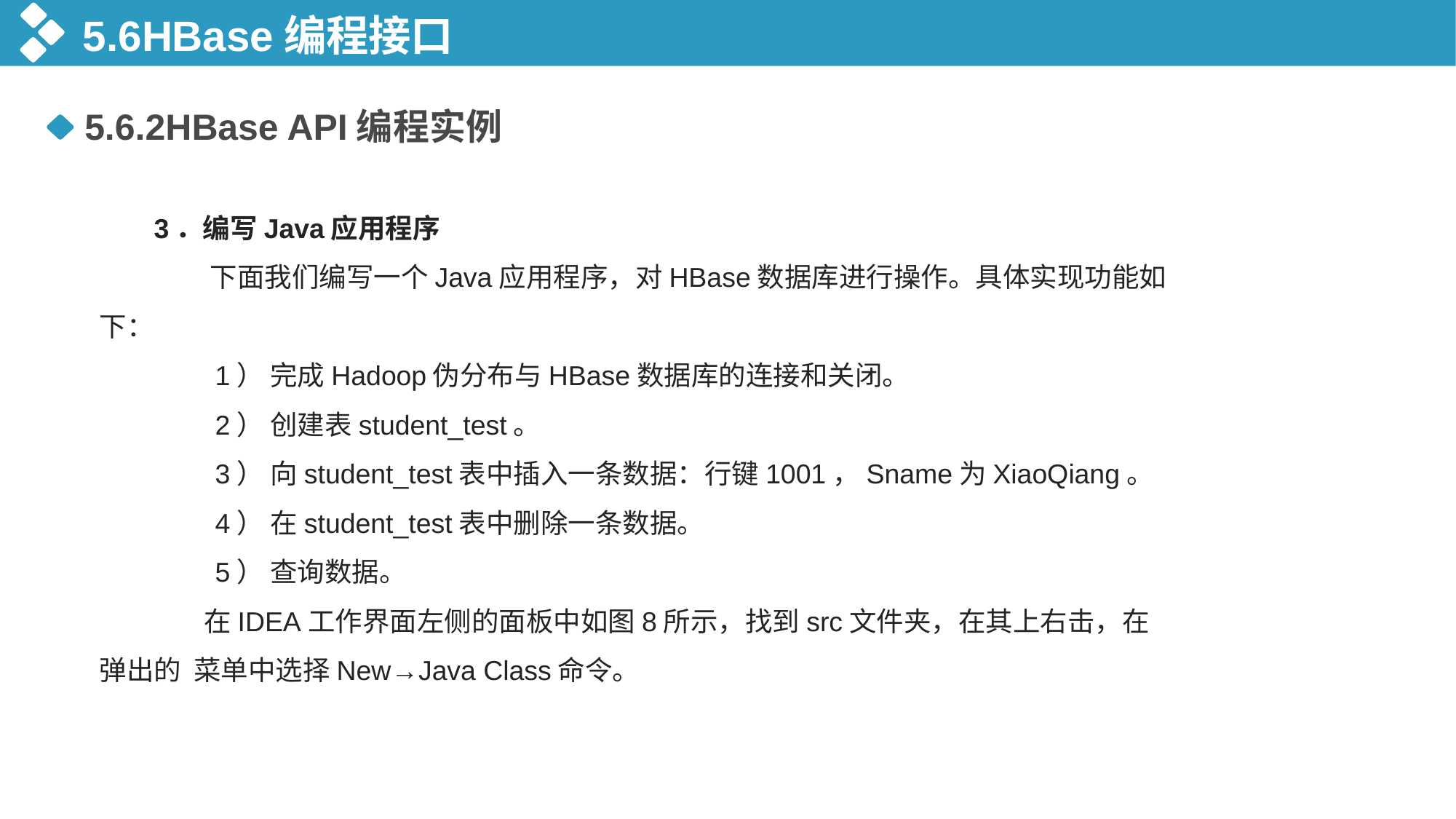

5.6HBase编程接口
5.6.2HBase API编程实例

3．编写Java应用程序
        下面我们编写一个Java应用程序，对HBase数据库进行操作。具体实现功能如下：
        1） 完成Hadoop伪分布与HBase数据库的连接和关闭。
        2） 创建表student_test。
        3） 向student_test表中插入一条数据：行键1001，Sname为XiaoQiang。
        4） 在student_test表中删除一条数据。
        5） 查询数据。
       在IDEA工作界面左侧的面板中如图8所示，找到src文件夹，在其上右击，在弹出的  菜单中选择New→Java Class命令。